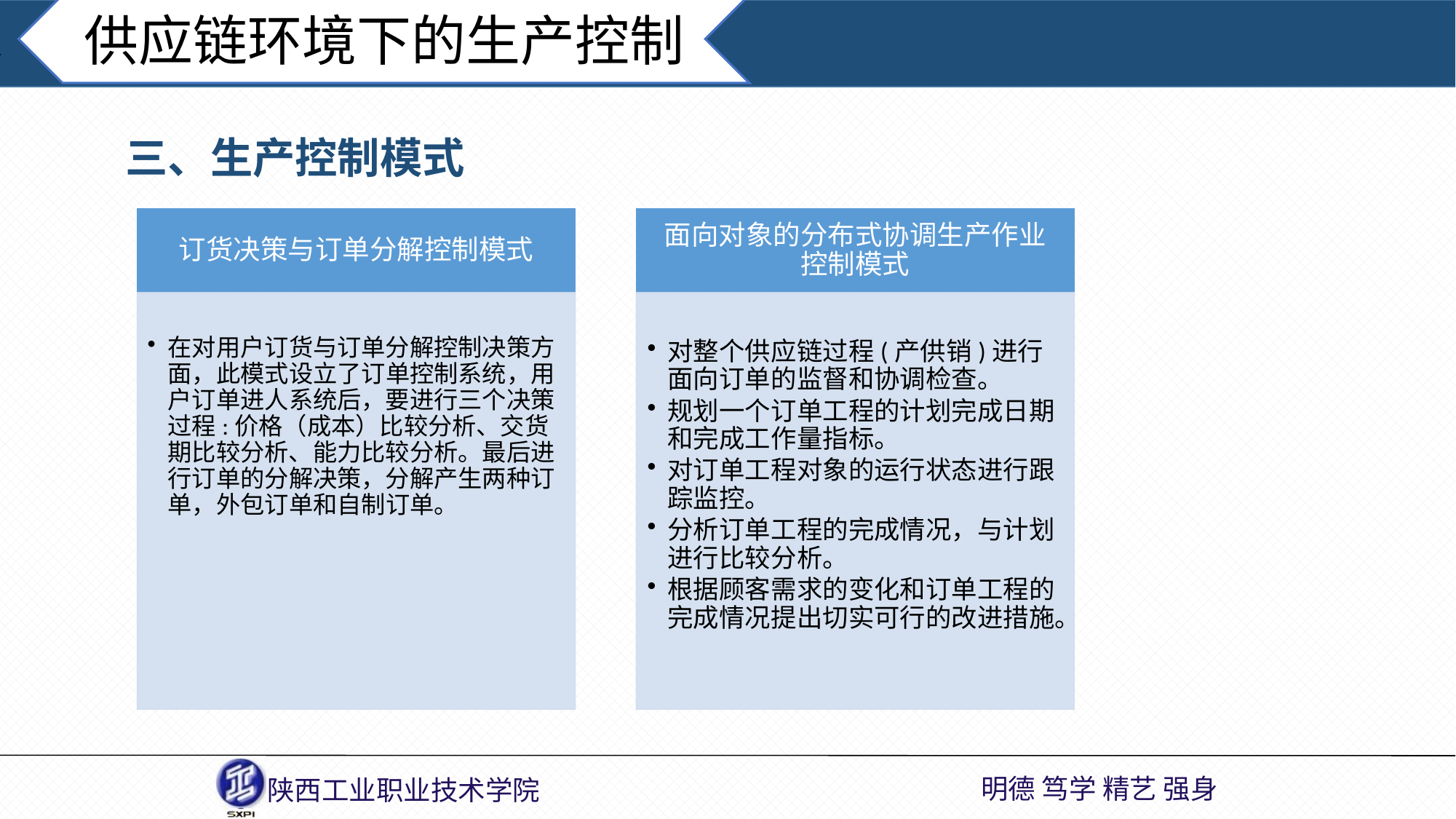

供应链环境下的生产控制

三、生产控制模式

订货决策与订单分解控制模式

在对用户订货与订单分解控制决策方面，此模式设立了订单控制系统，用户订单进人系统后，要进行三个决策过程:价格（成本）比较分析、交货期比较分析、能力比较分析。最后进行订单的分解决策，分解产生两种订单，外包订单和自制订单。
面向对象的分布式协调生产作业控制模式

对整个供应链过程(产供销)进行面向订单的监督和协调检查。
规划一个订单工程的计划完成日期和完成工作量指标。
对订单工程对象的运行状态进行跟踪监控。
分析订单工程的完成情况，与计划进行比较分析。
根据顾客需求的变化和订单工程的完成情况提出切实可行的改进措施。